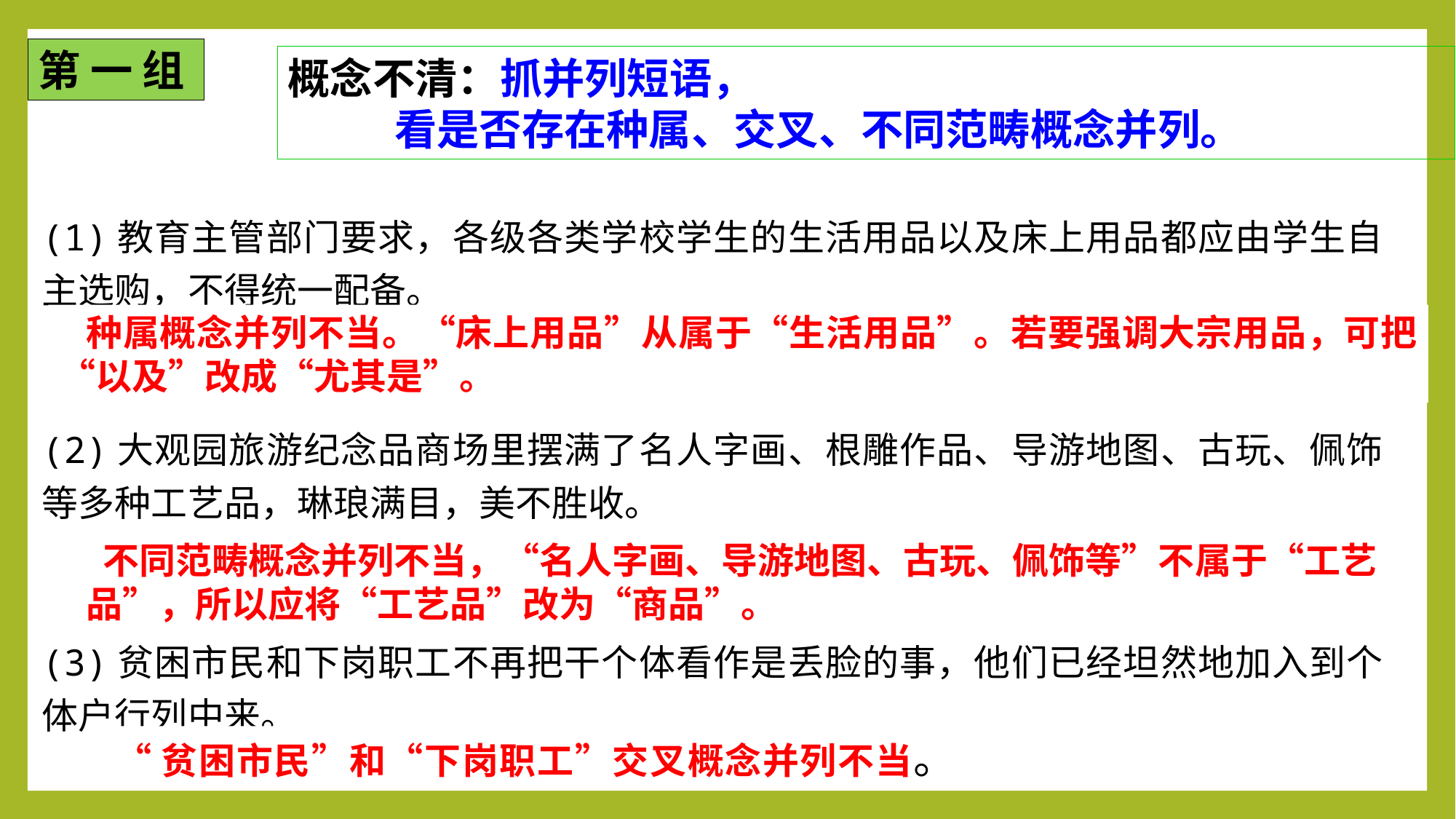

第 一 组
概念不清：抓并列短语，
          看是否存在种属、交叉、不同范畴概念并列。
(1)教育主管部门要求，各级各类学校学生的生活用品以及床上用品都应由学生自主选购，不得统一配备。

(2)大观园旅游纪念品商场里摆满了名人字画、根雕作品、导游地图、古玩、佩饰等多种工艺品，琳琅满目，美不胜收。

(3)贫困市民和下岗职工不再把干个体看作是丢脸的事，他们已经坦然地加入到个体户行列中来。

  种属概念并列不当。“床上用品”从属于“生活用品”。若要强调大宗用品，可把“以及”改成“尤其是”。
 不同范畴概念并列不当，“名人字画、导游地图、古玩、佩饰等”不属于“工艺品”，所以应将“工艺品”改为“商品”。
“贫困市民”和“下岗职工”交叉概念并列不当。